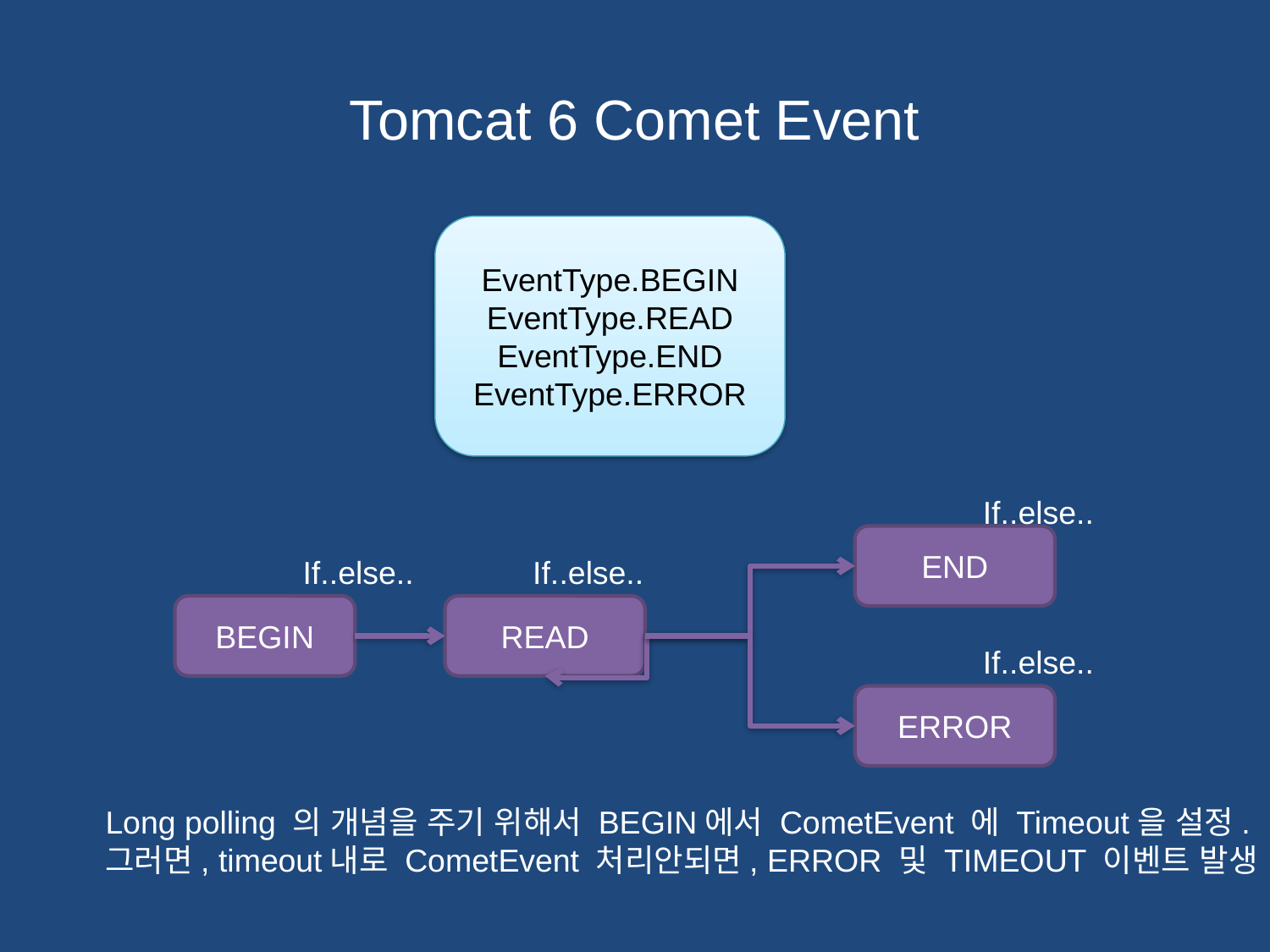

# Tomcat 6 Comet Event
EventType.BEGIN
EventType.READ
EventType.END
EventType.ERROR
If..else..
END
If..else..
If..else..
BEGIN
READ
If..else..
ERROR
Long polling 의 개념을 주기 위해서 BEGIN에서 CometEvent 에 Timeout을 설정.
그러면, timeout내로 CometEvent 처리안되면, ERROR 및 TIMEOUT 이벤트 발생